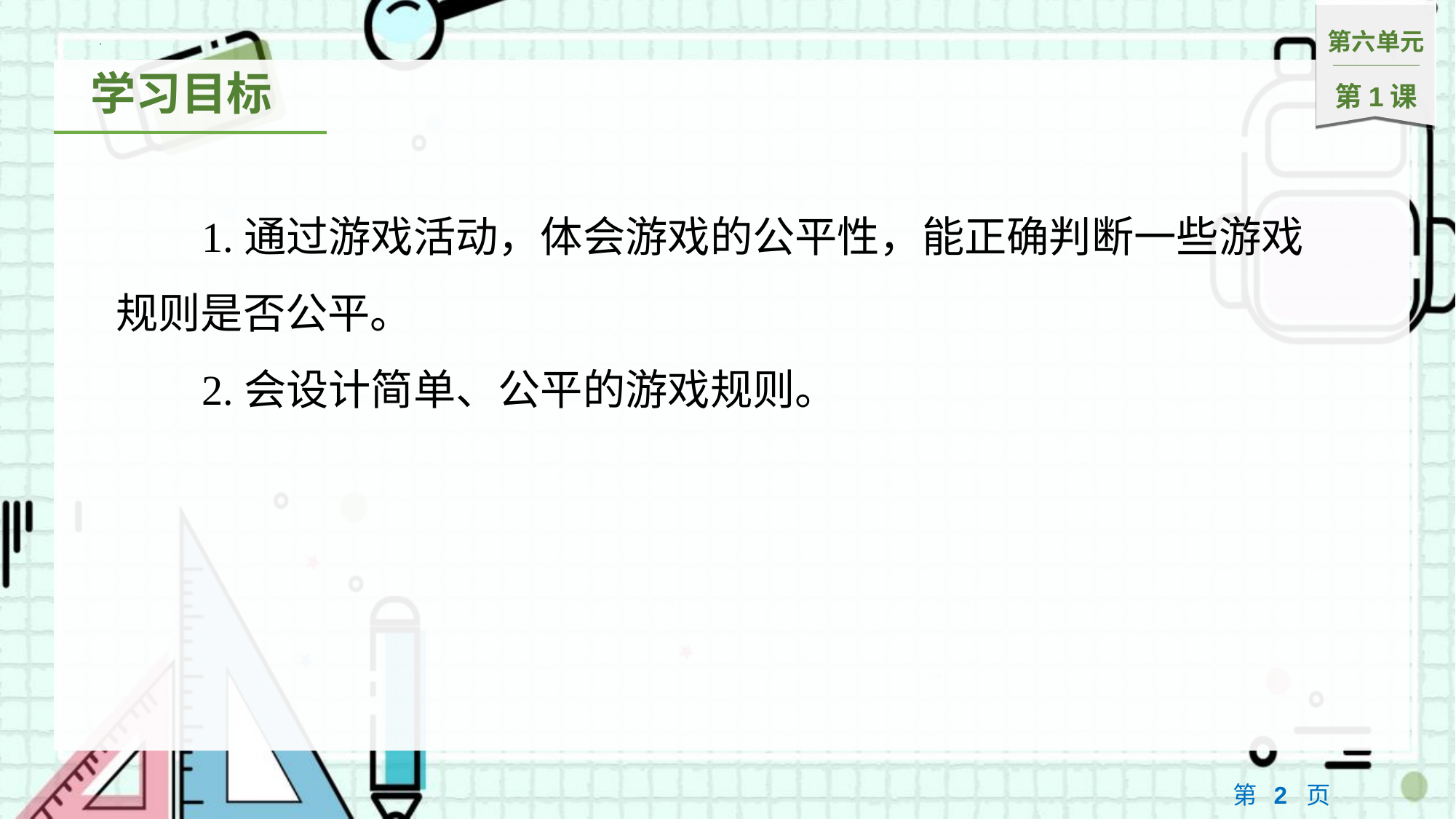

1.通过游戏活动，体会游戏的公平性，能正确判断一些游戏规则是否公平。
2.会设计简单、公平的游戏规则。